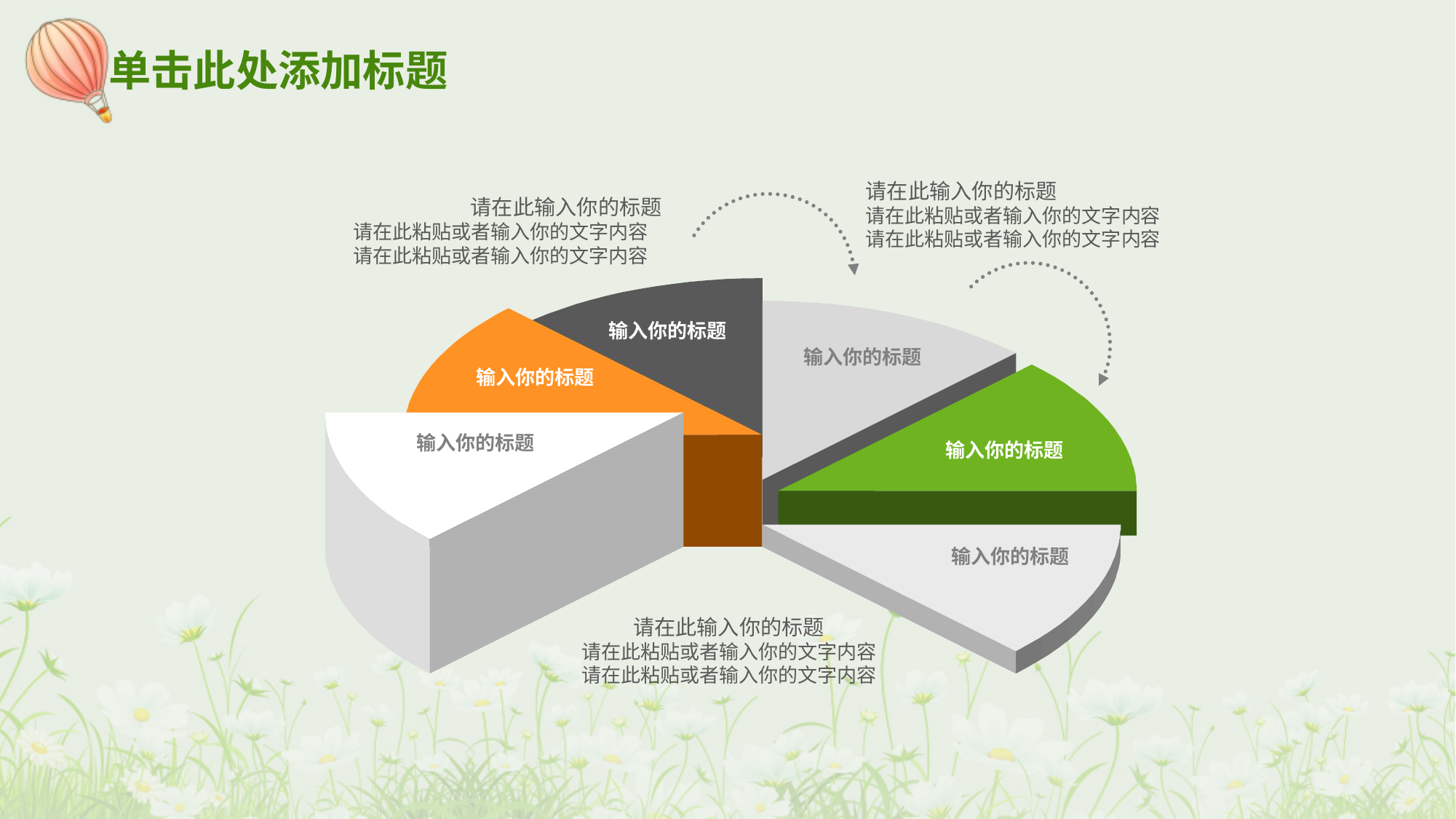

# 单击此处添加标题
请在此输入你的标题
请在此粘贴或者输入你的文字内容
请在此粘贴或者输入你的文字内容
请在此输入你的标题
请在此粘贴或者输入你的文字内容
请在此粘贴或者输入你的文字内容

输入你的标题
输入你的标题
输入你的标题

输入你的标题
输入你的标题

输入你的标题
请在此输入你的标题
请在此粘贴或者输入你的文字内容
请在此粘贴或者输入你的文字内容